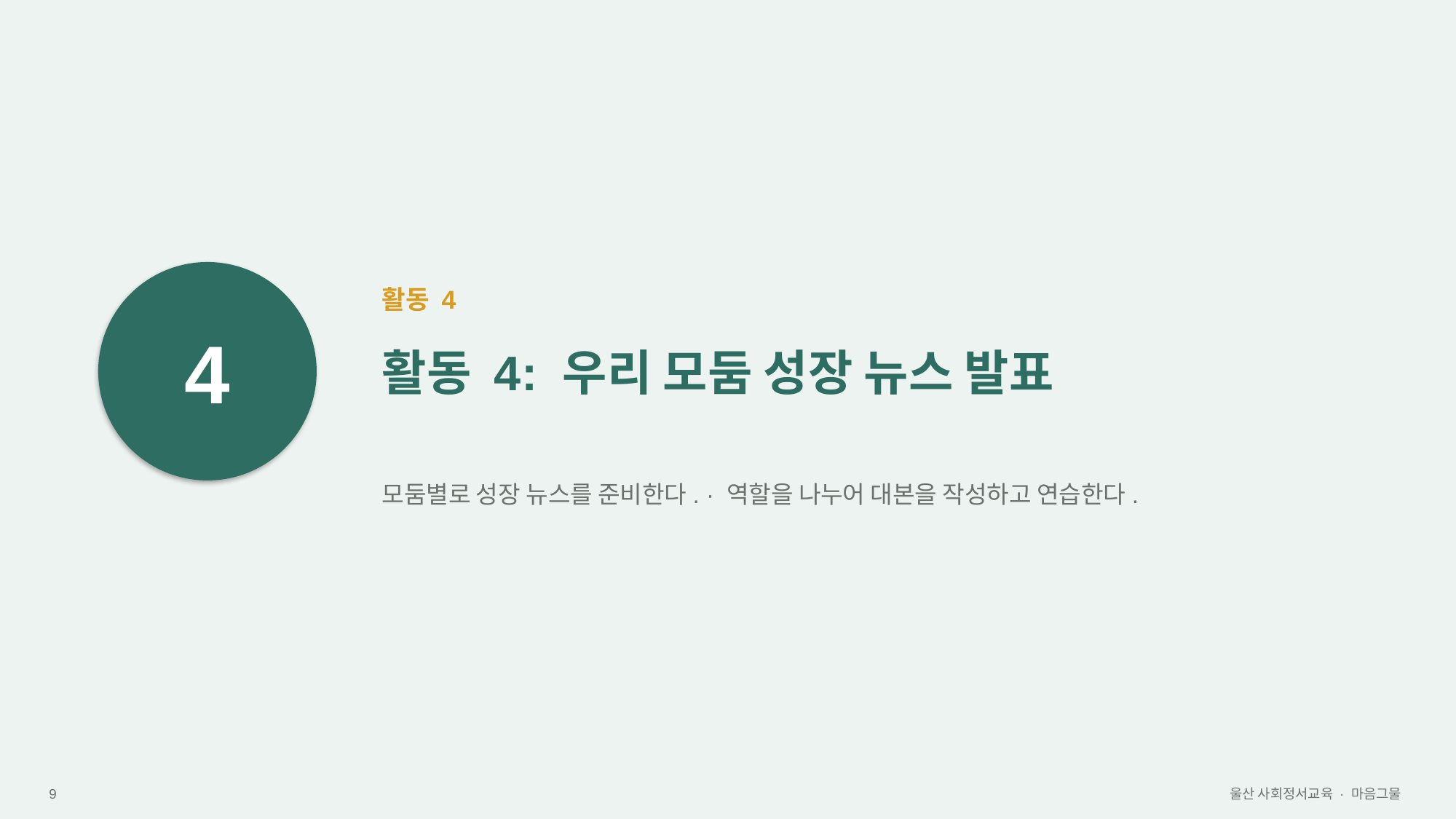

4
활동 4
활동 4: 우리 모둠 성장 뉴스 발표
모둠별로 성장 뉴스를 준비한다. · 역할을 나누어 대본을 작성하고 연습한다.
9
울산 사회정서교육 · 마음그물